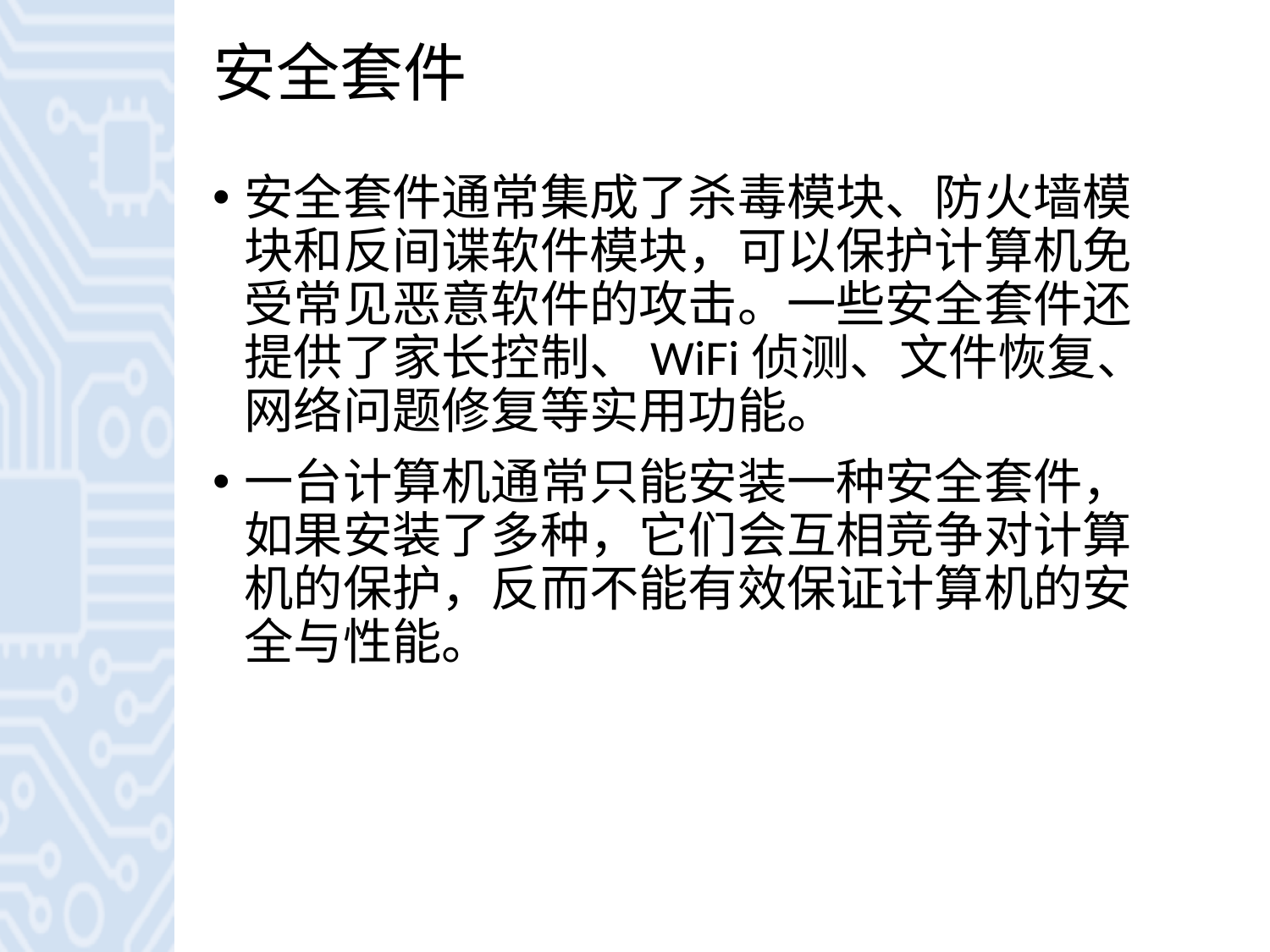

# 安全套件
安全套件通常集成了杀毒模块、防火墙模块和反间谍软件模块，可以保护计算机免受常见恶意软件的攻击。一些安全套件还提供了家长控制、WiFi侦测、文件恢复、网络问题修复等实用功能。
一台计算机通常只能安装一种安全套件，如果安装了多种，它们会互相竞争对计算机的保护，反而不能有效保证计算机的安全与性能。